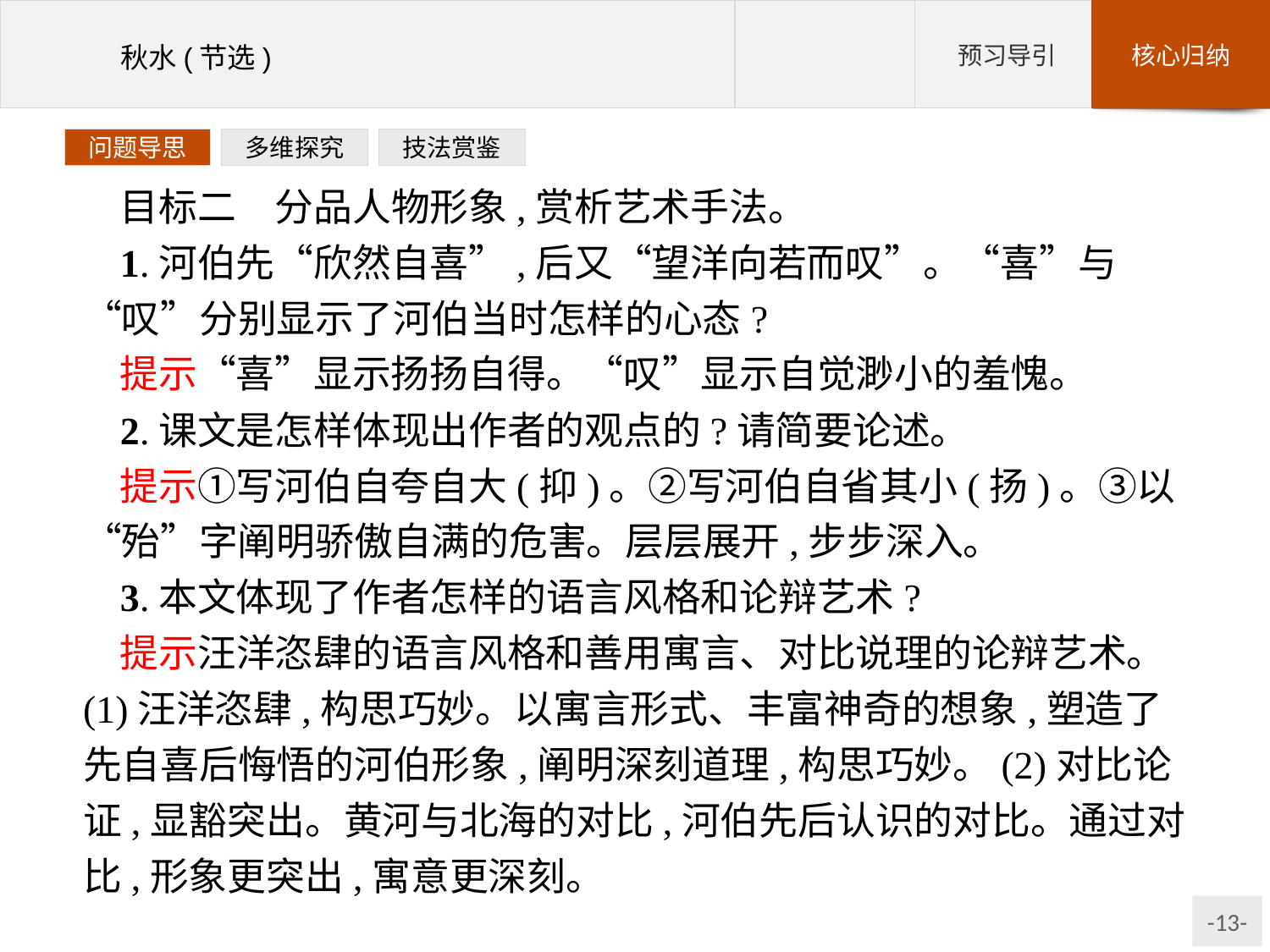

问题导思
多维探究
技法赏鉴
目标二　分品人物形象,赏析艺术手法。
1.河伯先“欣然自喜”,后又“望洋向若而叹”。“喜”与“叹”分别显示了河伯当时怎样的心态?
提示“喜”显示扬扬自得。“叹”显示自觉渺小的羞愧。
2.课文是怎样体现出作者的观点的?请简要论述。
提示①写河伯自夸自大(抑)。②写河伯自省其小(扬)。③以“殆”字阐明骄傲自满的危害。层层展开,步步深入。
3.本文体现了作者怎样的语言风格和论辩艺术?
提示汪洋恣肆的语言风格和善用寓言、对比说理的论辩艺术。(1)汪洋恣肆,构思巧妙。以寓言形式、丰富神奇的想象,塑造了先自喜后悔悟的河伯形象,阐明深刻道理,构思巧妙。(2)对比论证,显豁突出。黄河与北海的对比,河伯先后认识的对比。通过对比,形象更突出,寓意更深刻。